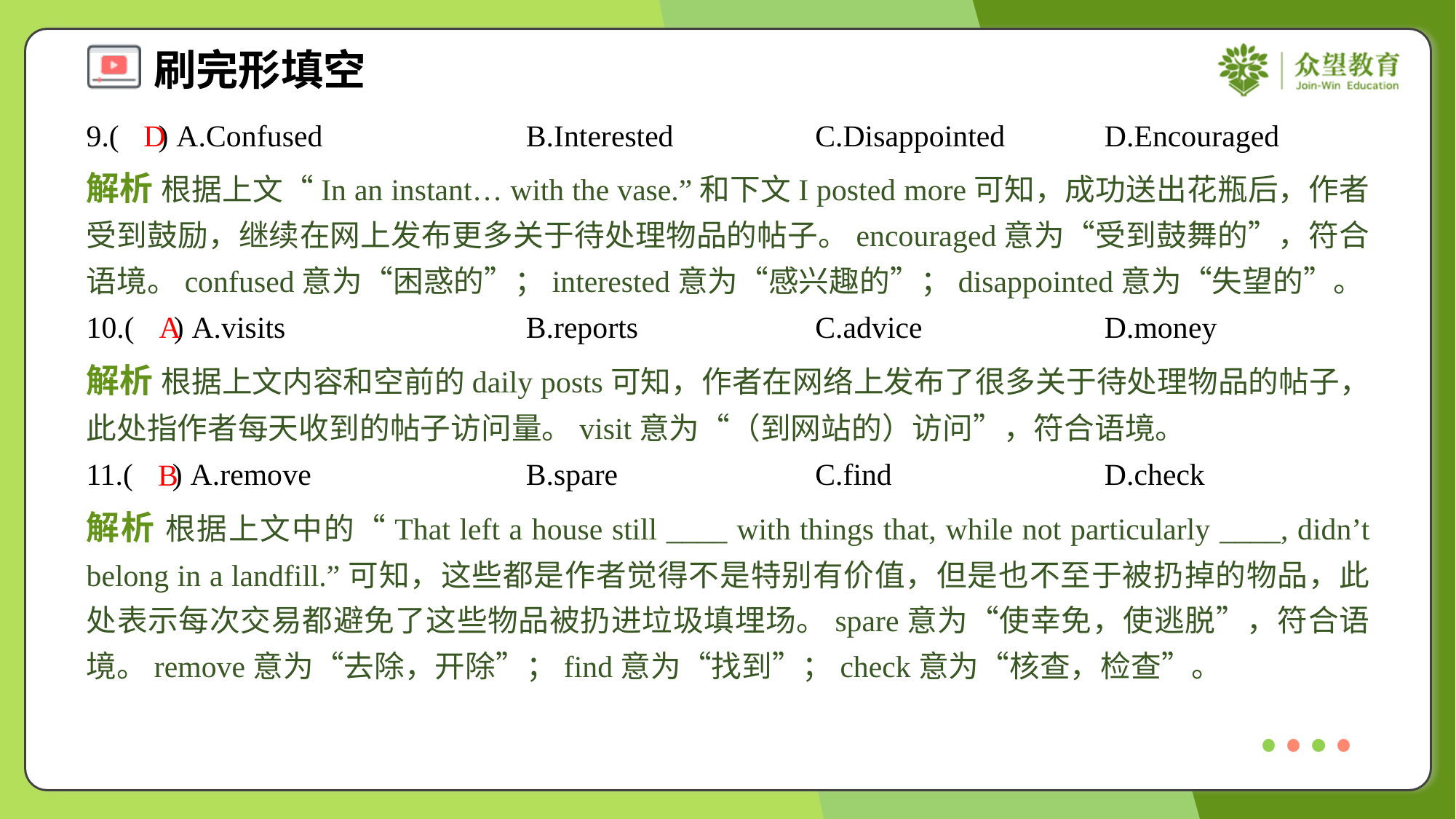

9.(     ) A.Confused	B.Interested	C.Disappointed	D.Encouraged
D
解析 根据上文“In an instant… with the vase.”和下文I posted more可知，成功送出花瓶后，作者受到鼓励，继续在网上发布更多关于待处理物品的帖子。encouraged意为“受到鼓舞的”，符合语境。confused意为“困惑的”；interested意为“感兴趣的”；disappointed意为“失望的”。
10.(     ) A.visits	B.reports	C.advice	D.money
A
解析 根据上文内容和空前的daily posts可知，作者在网络上发布了很多关于待处理物品的帖子，此处指作者每天收到的帖子访问量。visit意为“（到网站的）访问”，符合语境。
11.(     ) A.remove	B.spare	C.find	D.check
B
解析 根据上文中的“That left a house still ____ with things that, while not particularly ____, didn’t belong in a landfill.”可知，这些都是作者觉得不是特别有价值，但是也不至于被扔掉的物品，此处表示每次交易都避免了这些物品被扔进垃圾填埋场。spare意为“使幸免，使逃脱”，符合语境。remove意为“去除，开除”；find意为“找到”；check意为“核查，检查”。